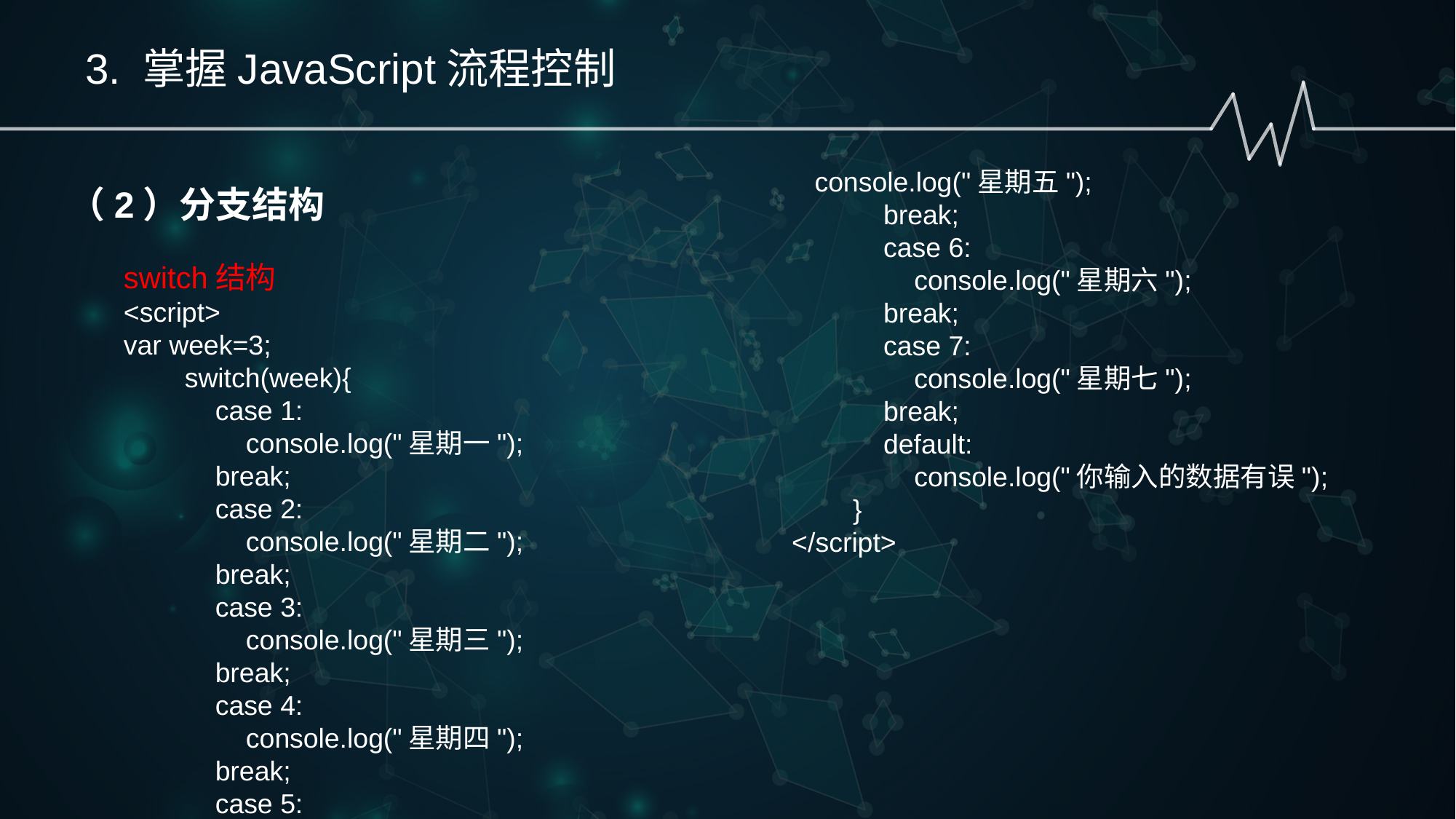

3. 掌握JavaScript流程控制
   console.log("星期五");
            break;
            case 6:
                console.log("星期六");
            break;
            case 7:
                console.log("星期七");
            break;
            default:
                console.log("你输入的数据有误");
        }
</script>

（2）分支结构

switch结构
<script>
var week=3;
        switch(week){
            case 1:
                console.log("星期一");
            break;
            case 2:
                console.log("星期二");
            break;
            case 3:
                console.log("星期三");
            break;
            case 4:
                console.log("星期四");
            break;
            case 5: